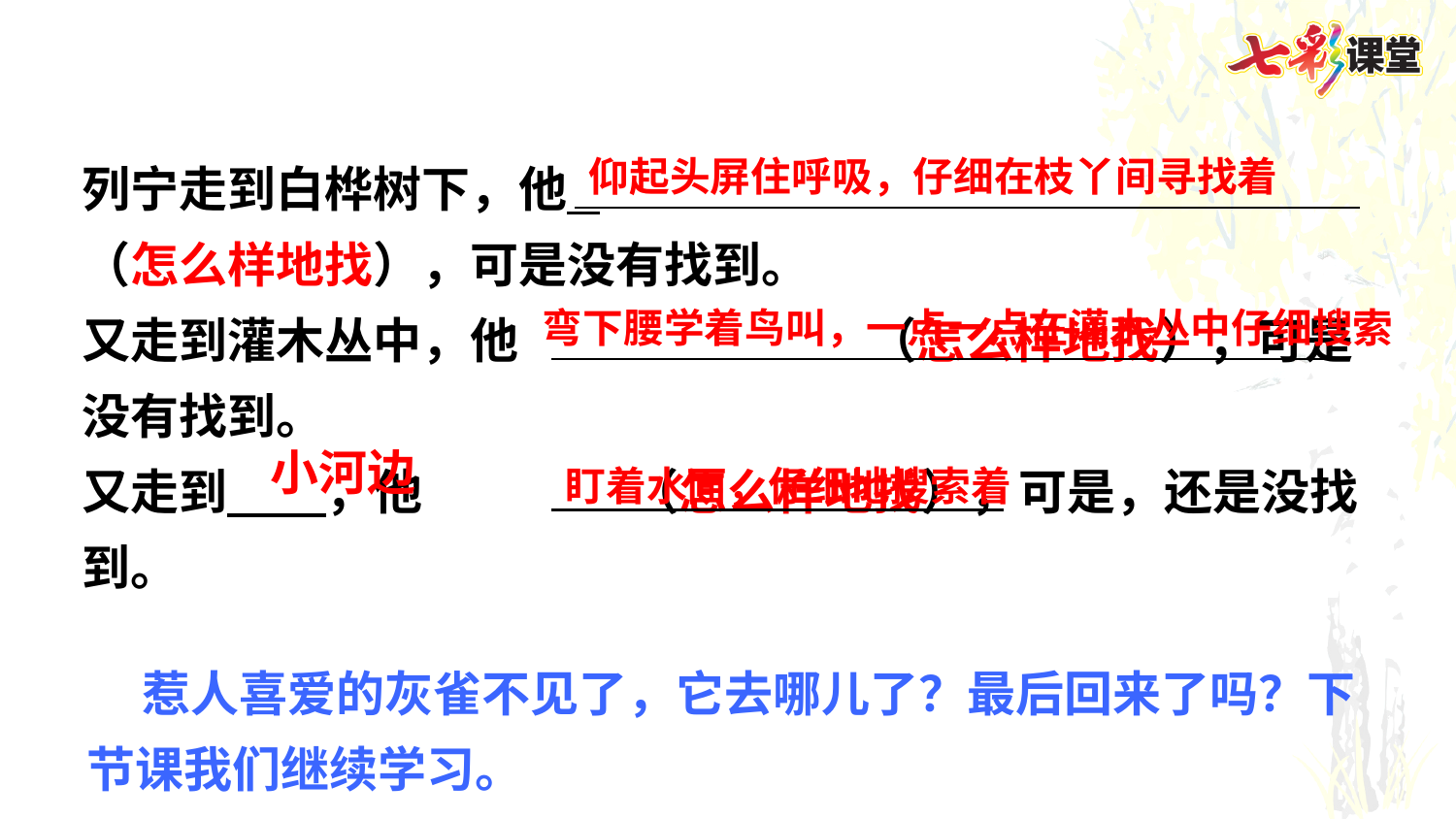

列宁走到白桦树下，他
（怎么样地找），可是没有找到。
又走到灌木丛中，他                                （怎么样地找），可是没有找到。
又走到         ，他                   （怎么样地找），可是，还是没找到。
仰起头屏住呼吸，仔细在枝丫间寻找着
弯下腰学着鸟叫，一点一点在灌木丛中仔细搜索
小河边
盯着水面，仔细地搜索着
    惹人喜爱的灰雀不见了，它去哪儿了？最后回来了吗？下节课我们继续学习。